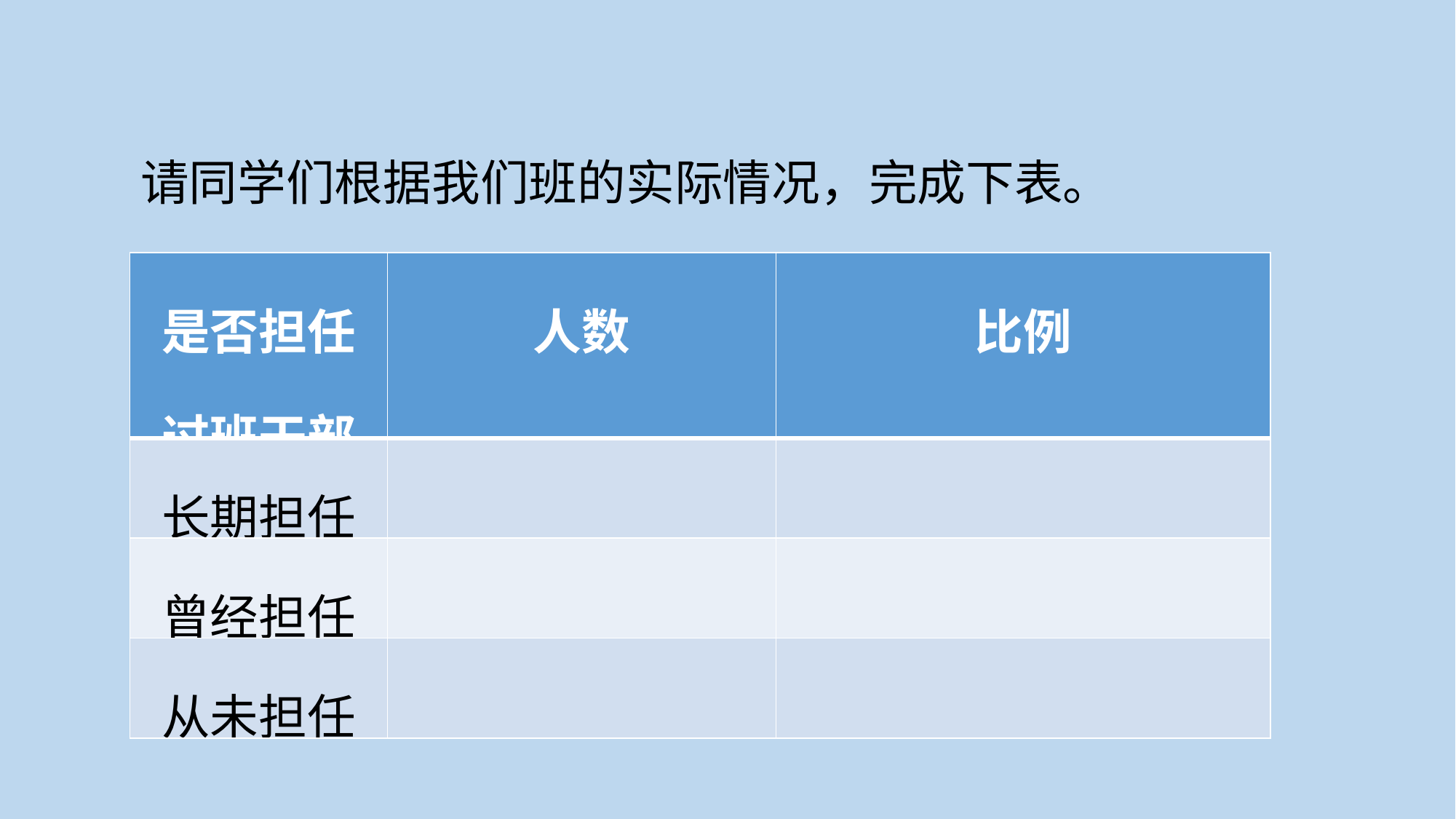

请同学们根据我们班的实际情况，完成下表。
| 是否担任过班干部 | 人数 | 比例 |
| --- | --- | --- |
| 长期担任 |  |  |
| 曾经担任 |  |  |
| 从未担任 |  |  |